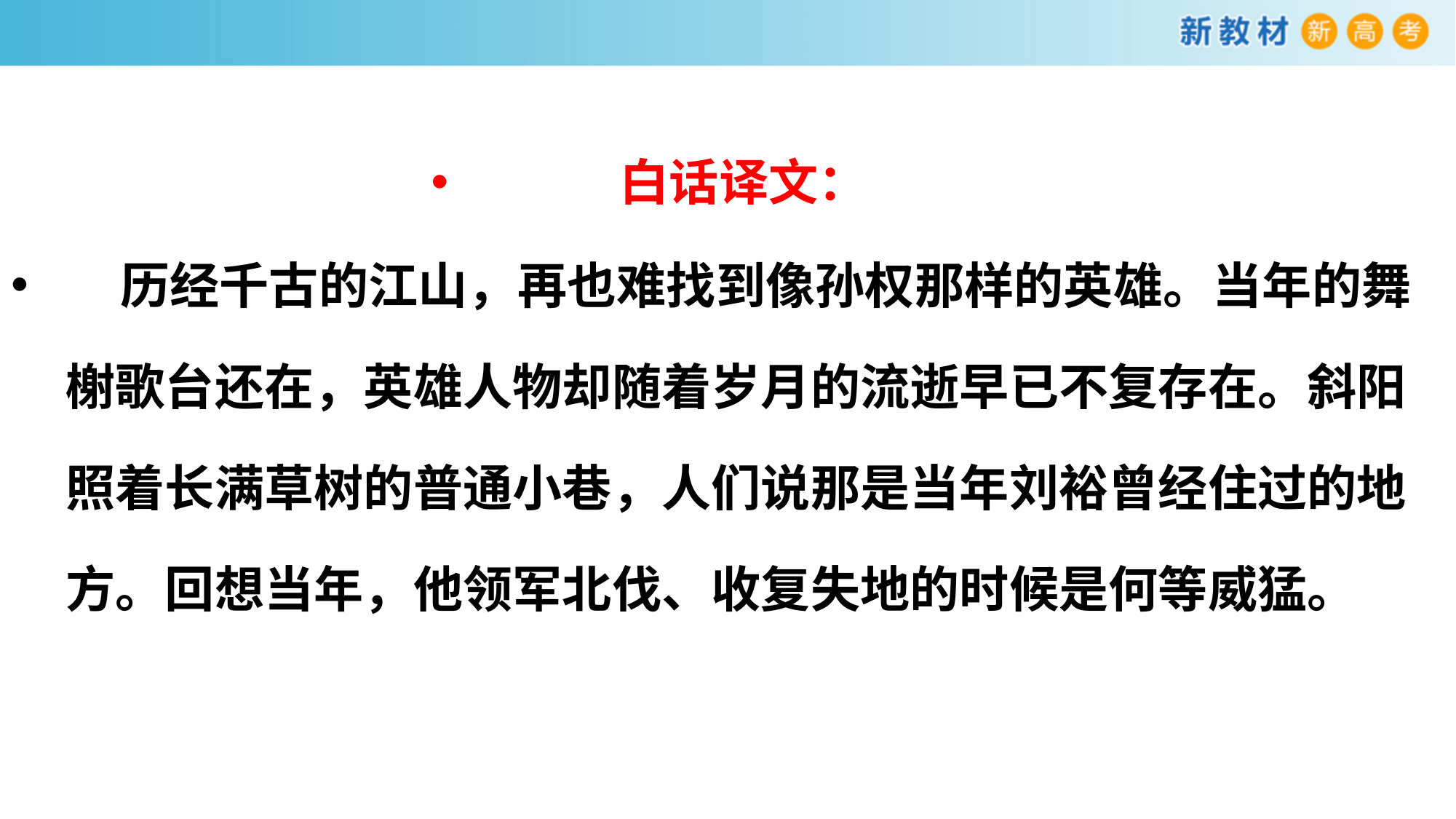

白话译文：
    历经千古的江山，再也难找到像孙权那样的英雄。当年的舞榭歌台还在，英雄人物却随着岁月的流逝早已不复存在。斜阳照着长满草树的普通小巷，人们说那是当年刘裕曾经住过的地方。回想当年，他领军北伐、收复失地的时候是何等威猛。